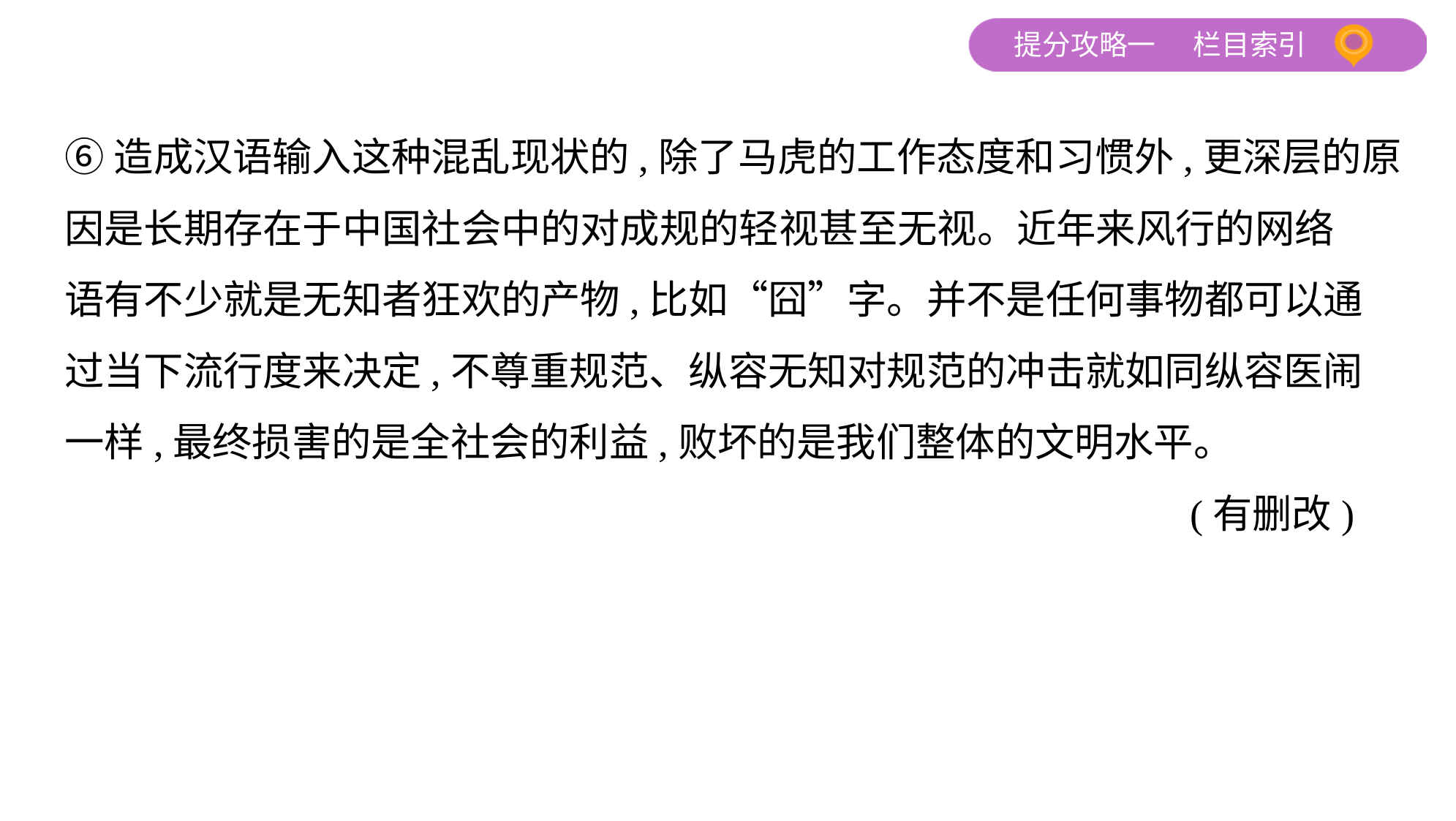

⑥造成汉语输入这种混乱现状的,除了马虎的工作态度和习惯外,更深层的原
因是长期存在于中国社会中的对成规的轻视甚至无视。近年来风行的网络
语有不少就是无知者狂欢的产物,比如“囧”字。并不是任何事物都可以通
过当下流行度来决定,不尊重规范、纵容无知对规范的冲击就如同纵容医闹
一样,最终损害的是全社会的利益,败坏的是我们整体的文明水平。
                                                                                                                  (有删改)